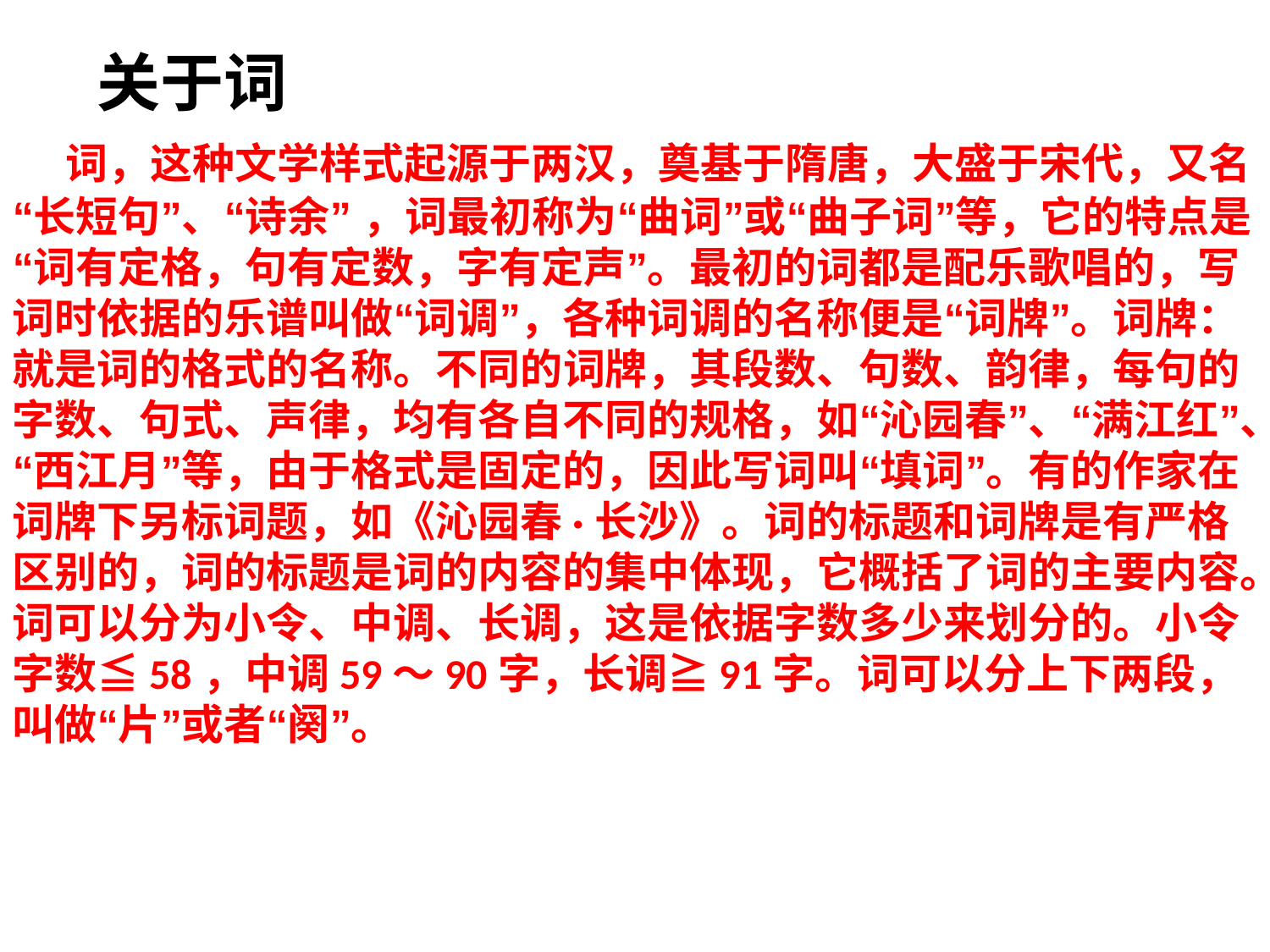

关于词
   词，这种文学样式起源于两汉，奠基于隋唐，大盛于宋代，又名“长短句”、“诗余” ，词最初称为“曲词”或“曲子词”等，它的特点是“词有定格，句有定数，字有定声”。最初的词都是配乐歌唱的，写词时依据的乐谱叫做“词调”，各种词调的名称便是“词牌”。词牌：就是词的格式的名称。不同的词牌，其段数、句数、韵律，每句的字数、句式、声律，均有各自不同的规格，如“沁园春”、“满江红”、“西江月”等，由于格式是固定的，因此写词叫“填词”。有的作家在词牌下另标词题，如《沁园春·长沙》。词的标题和词牌是有严格区别的，词的标题是词的内容的集中体现，它概括了词的主要内容。词可以分为小令、中调、长调，这是依据字数多少来划分的。小令字数≦58，中调59～90字，长调≧91字。词可以分上下两段，叫做“片”或者“阕”。